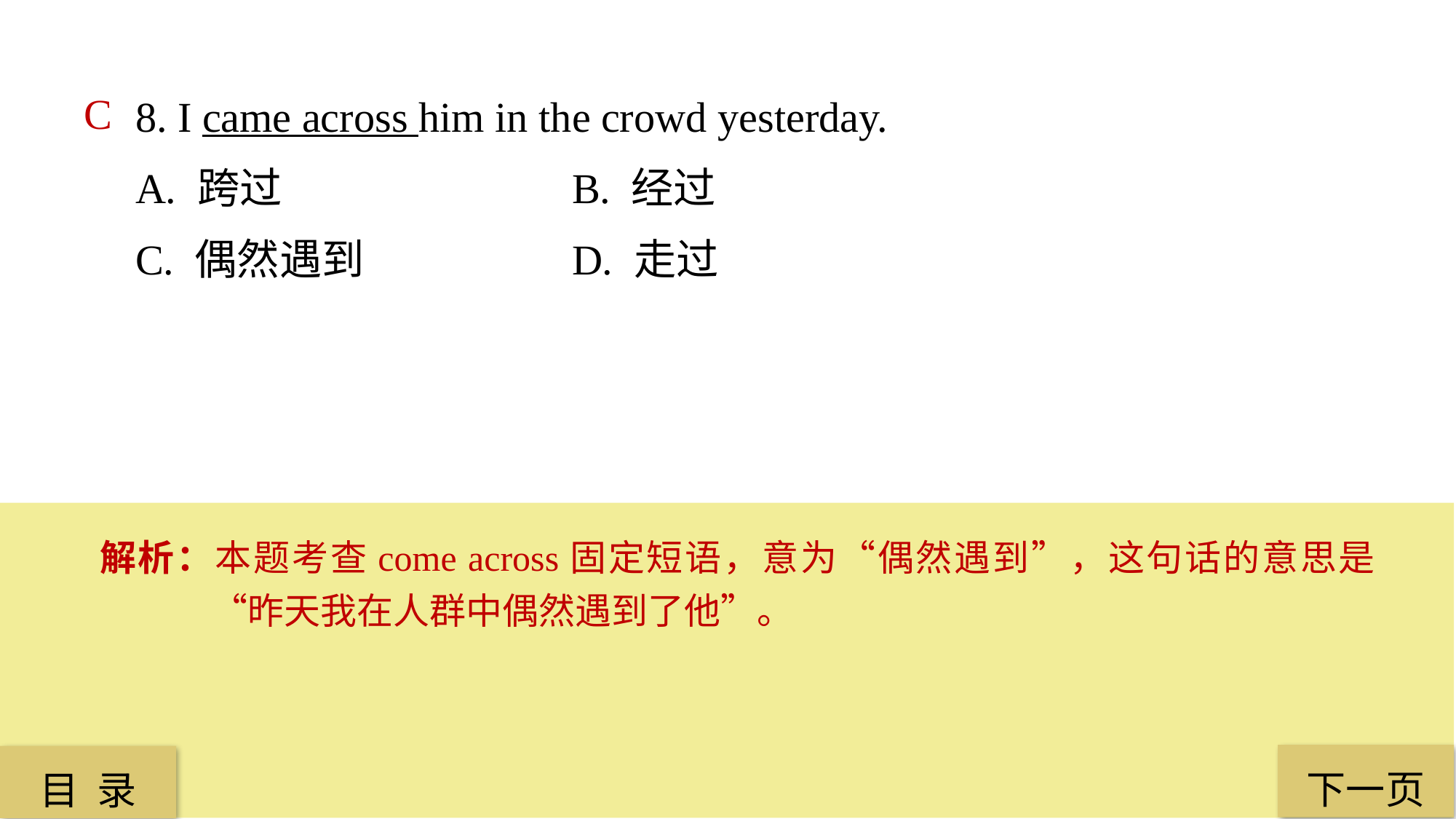

8. I came across him in the crowd yesterday.
A. 跨过 			B. 经过
C. 偶然遇到 		D. 走过
C
解析：本题考查come across固定短语，意为“偶然遇到”，这句话的意思是“昨天我在人群中偶然遇到了他”。